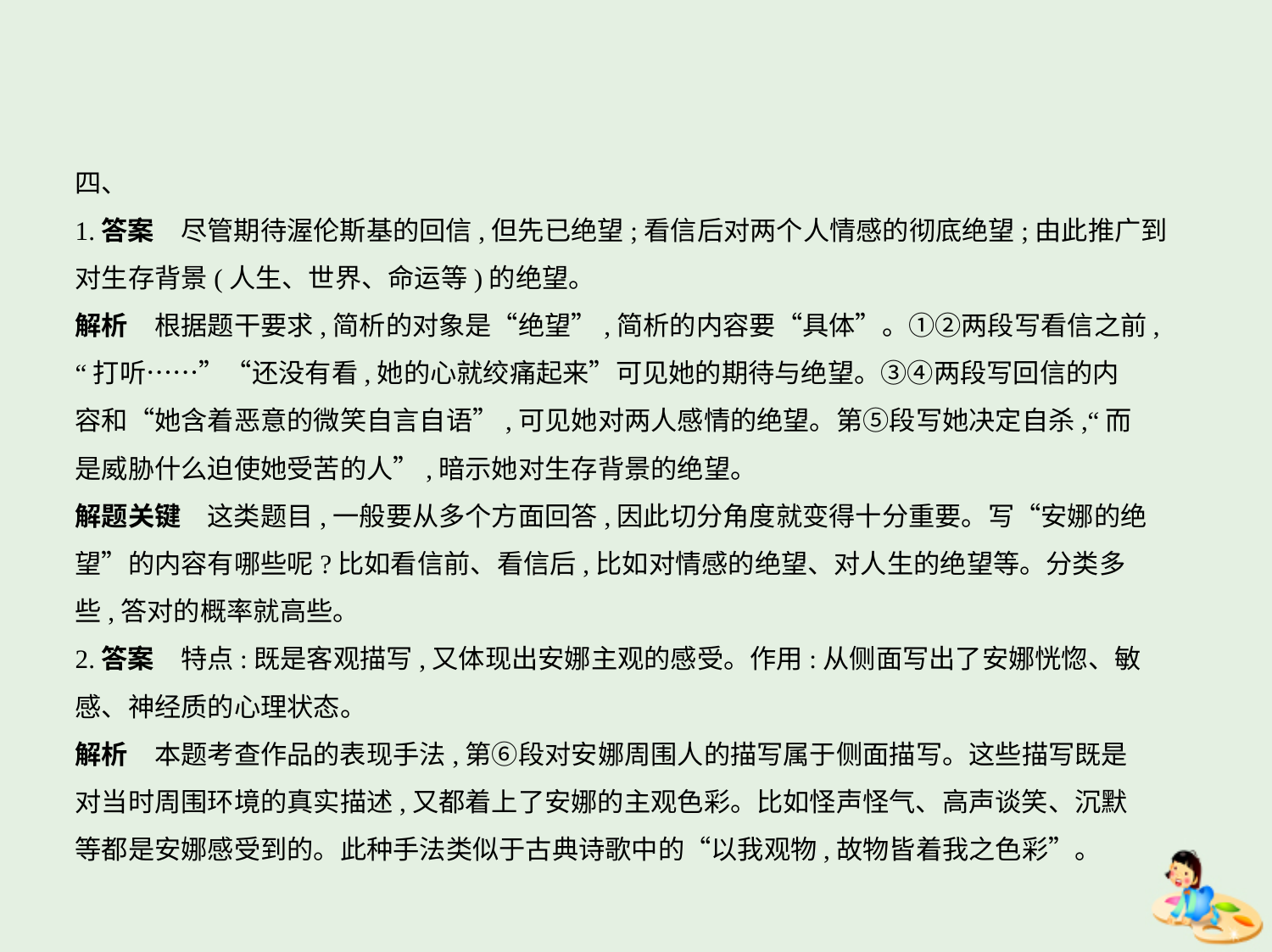

四、
1.答案　尽管期待渥伦斯基的回信,但先已绝望;看信后对两个人情感的彻底绝望;由此推广到
对生存背景(人生、世界、命运等)的绝望。
解析　根据题干要求,简析的对象是“绝望”,简析的内容要“具体”。①②两段写看信之前,
“打听……”“还没有看,她的心就绞痛起来”可见她的期待与绝望。③④两段写回信的内
容和“她含着恶意的微笑自言自语”,可见她对两人感情的绝望。第⑤段写她决定自杀,“而
是威胁什么迫使她受苦的人”,暗示她对生存背景的绝望。
解题关键　这类题目,一般要从多个方面回答,因此切分角度就变得十分重要。写“安娜的绝
望”的内容有哪些呢?比如看信前、看信后,比如对情感的绝望、对人生的绝望等。分类多
些,答对的概率就高些。
2.答案　特点:既是客观描写,又体现出安娜主观的感受。作用:从侧面写出了安娜恍惚、敏
感、神经质的心理状态。
解析　本题考查作品的表现手法,第⑥段对安娜周围人的描写属于侧面描写。这些描写既是
对当时周围环境的真实描述,又都着上了安娜的主观色彩。比如怪声怪气、高声谈笑、沉默
等都是安娜感受到的。此种手法类似于古典诗歌中的“以我观物,故物皆着我之色彩”。